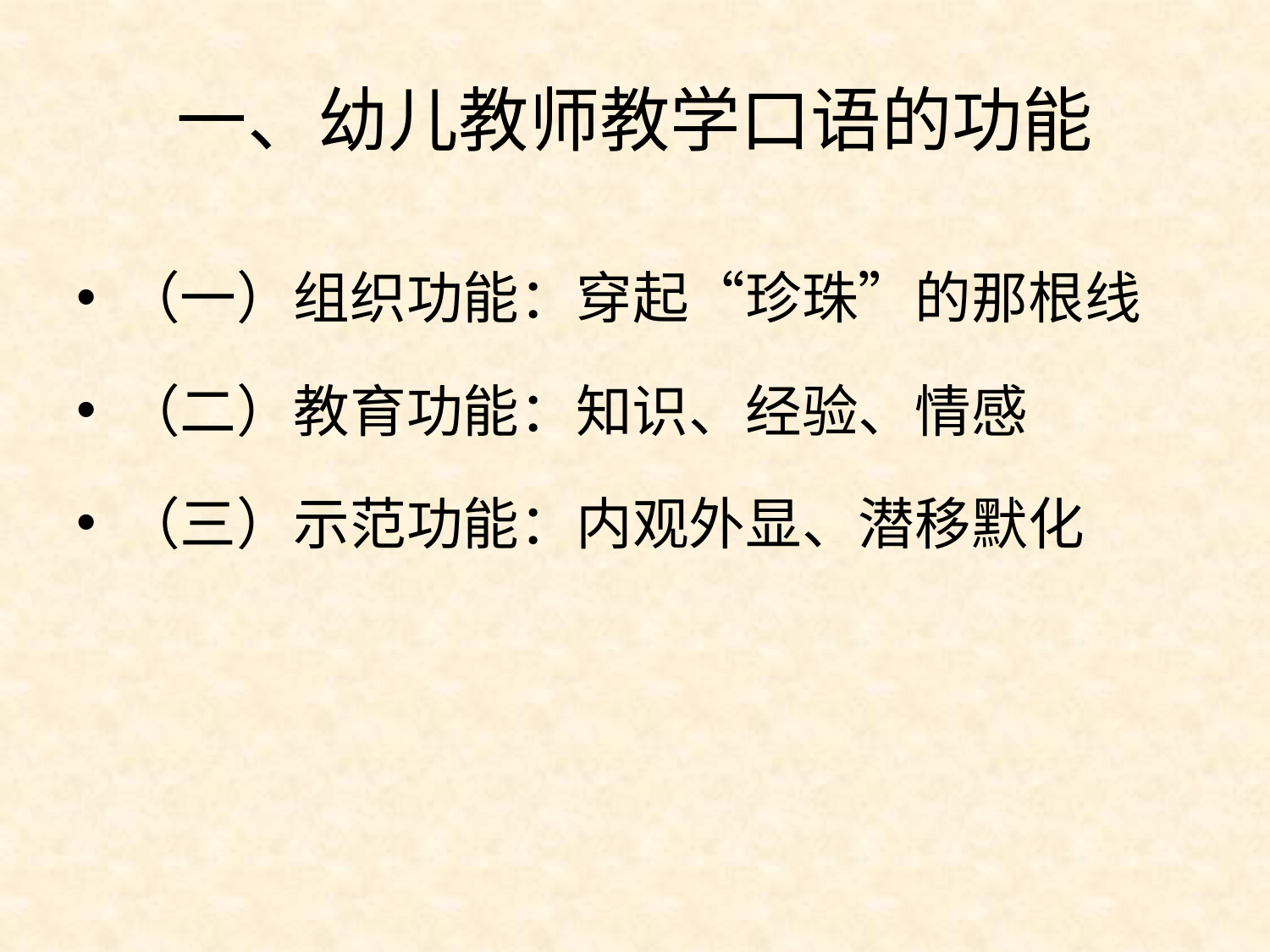

# 一、幼儿教师教学口语的功能
（一）组织功能：穿起“珍珠”的那根线
（二）教育功能：知识、经验、情感
（三）示范功能：内观外显、潜移默化